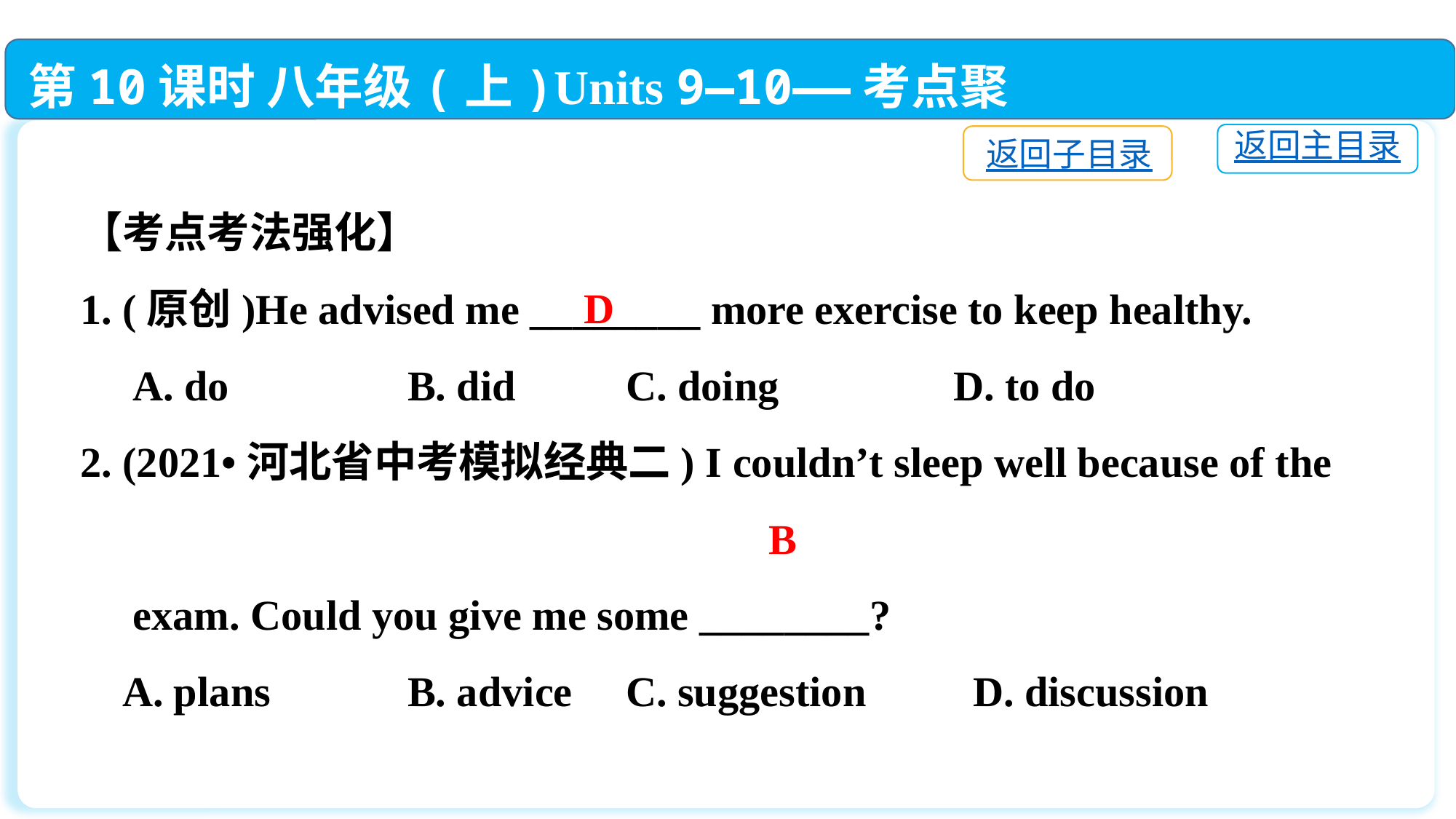

第10课时 八年级(上)Units 9—10——考点聚焦

返回主目录

返回子目录
【考点考法强化】
1. (原创)He advised me ________ more exercise to keep healthy.
     A. do　　	B. did　　	C. doing　　	D. to do
2. (2021•河北省中考模拟经典二) I couldn’t sleep well because of the
     exam. Could you give me some ________?
    A. plans　	B. advice　	C. suggestion　	 D. discussion
D
B